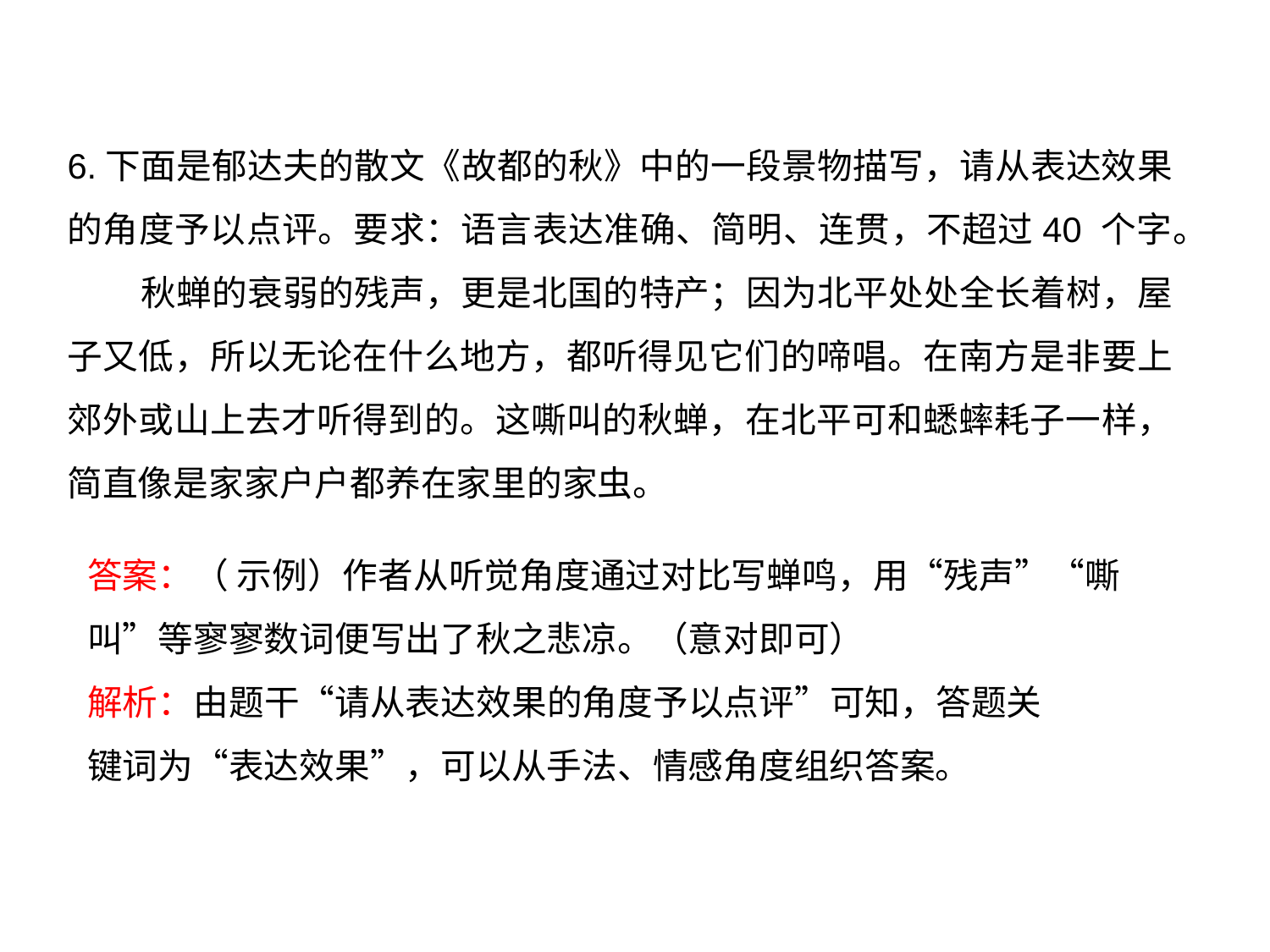

6.下面是郁达夫的散文《故都的秋》中的一段景物描写，请从表达效果的角度予以点评。要求：语言表达准确、简明、连贯，不超过40 个字。
        秋蝉的衰弱的残声，更是北国的特产；因为北平处处全长着树，屋子又低，所以无论在什么地方，都听得见它们的啼唱。在南方是非要上郊外或山上去才听得到的。这嘶叫的秋蝉，在北平可和蟋蟀耗子一样，简直像是家家户户都养在家里的家虫。
答案：（ 示例）作者从听觉角度通过对比写蝉鸣，用“残声”“嘶叫”等寥寥数词便写出了秋之悲凉。（意对即可）
解析：由题干“请从表达效果的角度予以点评”可知，答题关
键词为“表达效果”，可以从手法、情感角度组织答案。